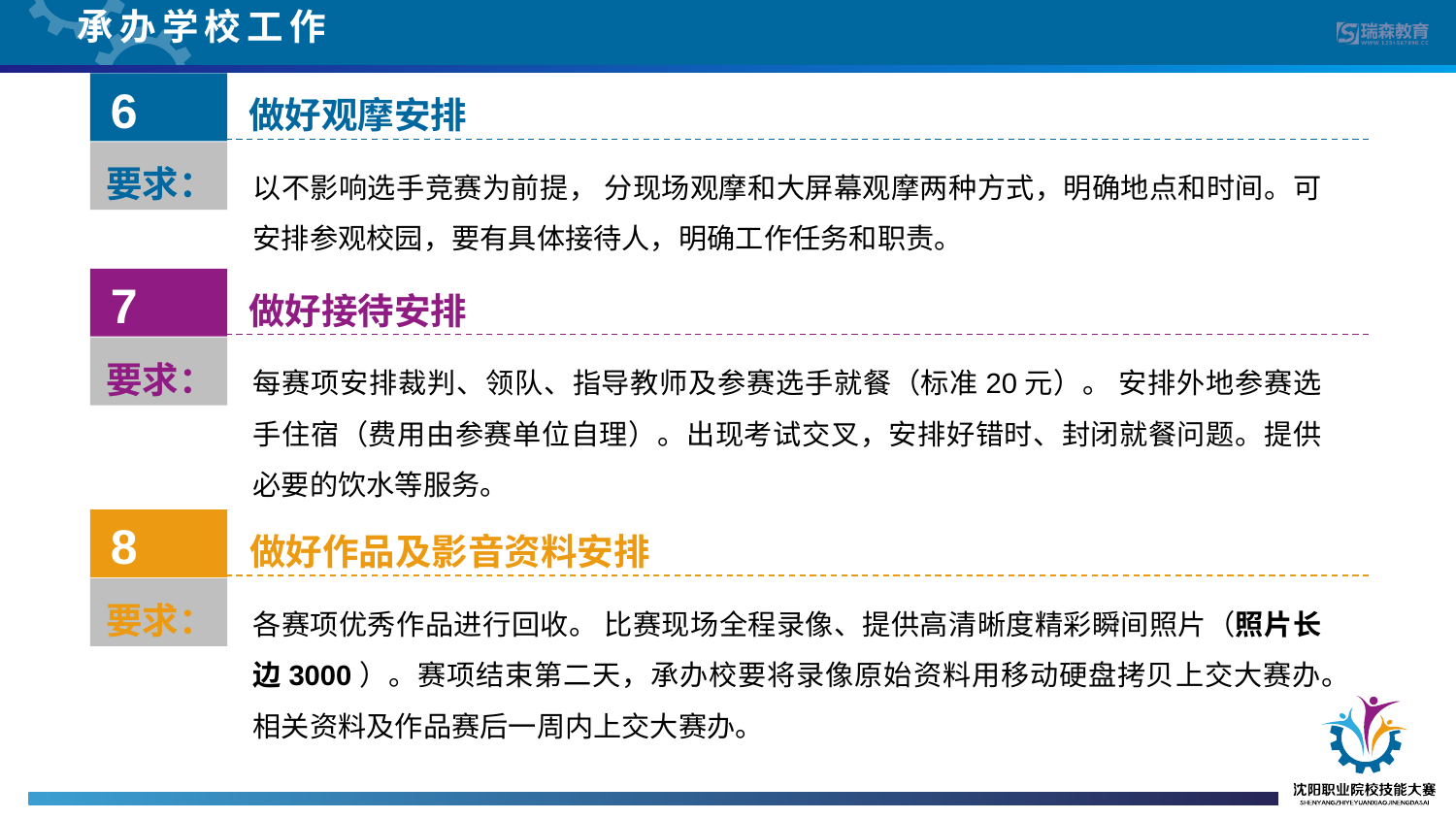

承办学校工作
6
做好观摩安排

 要求：

以不影响选手竞赛为前提， 分现场观摩和大屏幕观摩两种方式，明确地点和时间。可安排参观校园，要有具体接待人，明确工作任务和职责。
7
做好接待安排

 要求：

每赛项安排裁判、领队、指导教师及参赛选手就餐（标准20元）。 安排外地参赛选手住宿（费用由参赛单位自理）。出现考试交叉，安排好错时、封闭就餐问题。提供必要的饮水等服务。
8
做好作品及影音资料安排

 要求：

各赛项优秀作品进行回收。 比赛现场全程录像、提供高清晰度精彩瞬间照片（照片长边3000）。赛项结束第二天，承办校要将录像原始资料用移动硬盘拷贝上交大赛办。相关资料及作品赛后一周内上交大赛办。